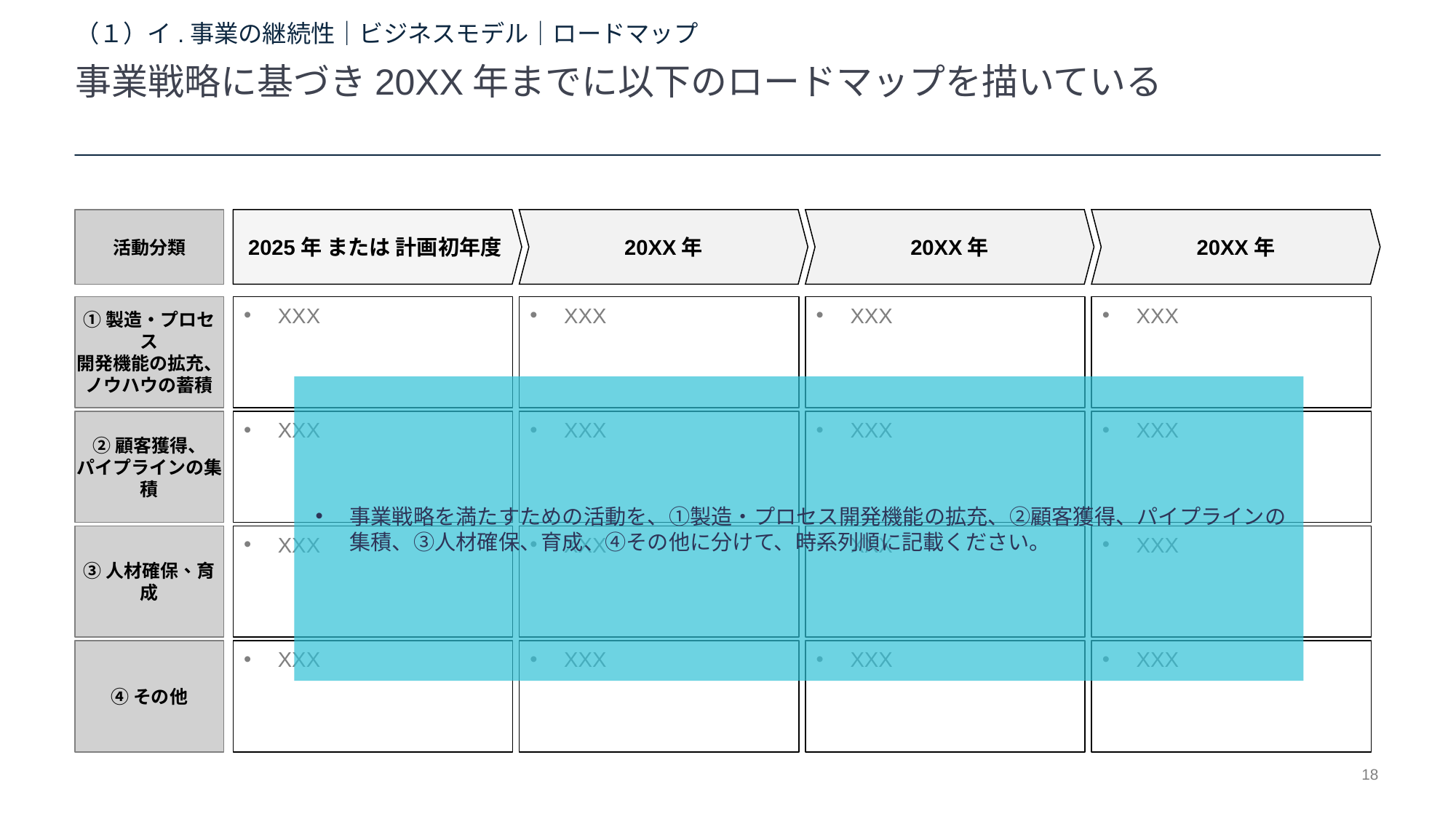

# （１）イ.事業の継続性｜ビジネスモデル｜ロードマップ
事業戦略に基づき20XX年までに以下のロードマップを描いている
活動分類
2025年 または 計画初年度
20XX年
20XX年
20XX年
➀製造・プロセス
開発機能の拡充、
ノウハウの蓄積
XXX

XXX

XXX

XXX

事業戦略を満たすための活動を、➀製造・プロセス開発機能の拡充、➁顧客獲得、パイプラインの集積、➂人材確保、育成、④その他に分けて、時系列順に記載ください。
➁顧客獲得、
パイプラインの集積
XXX

XXX

XXX

XXX

➂人材確保、育成
XXX

XXX

XXX

XXX

④その他
XXX

XXX

XXX

XXX